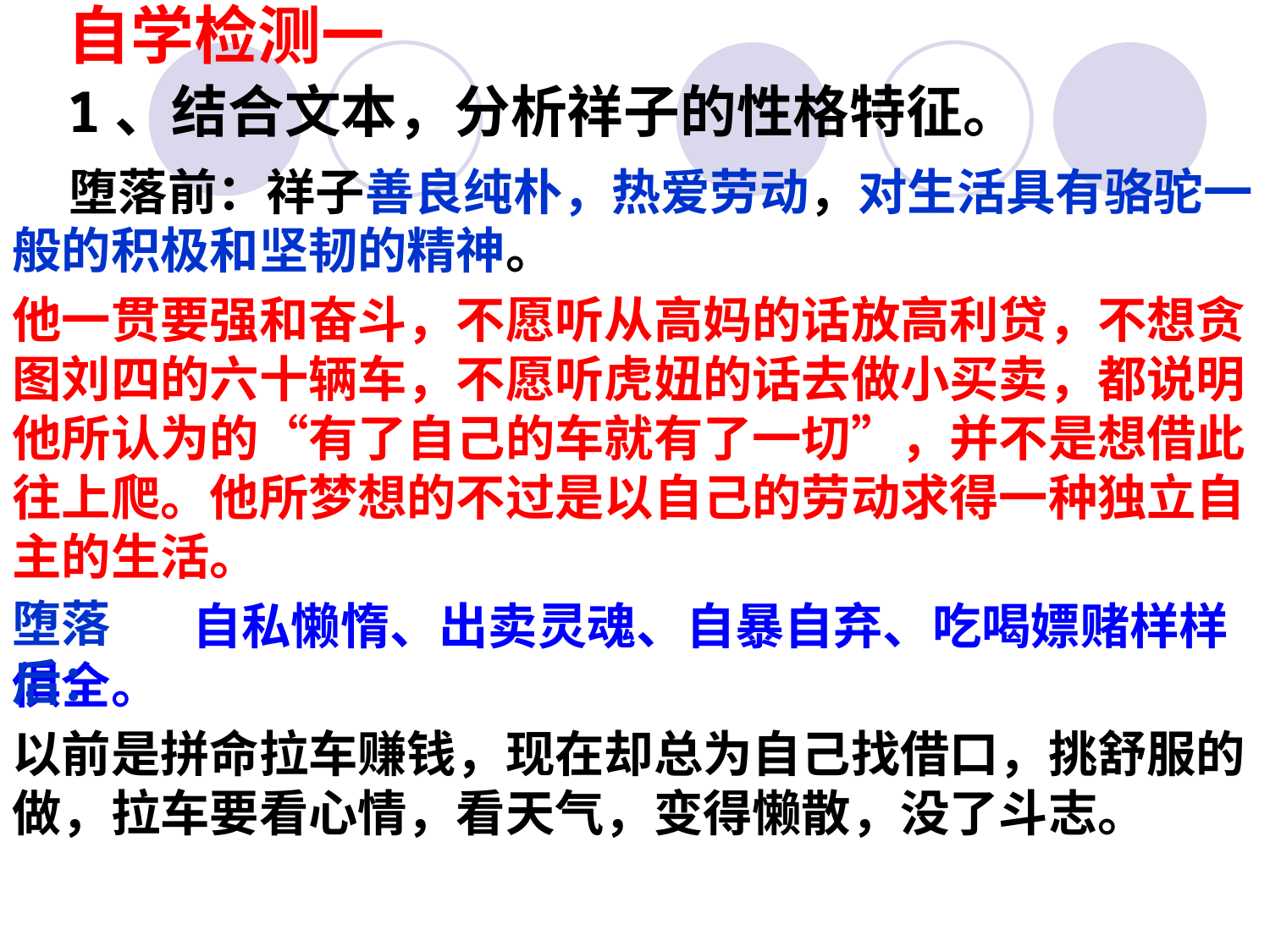

自学检测一
1、结合文本，分析祥子的性格特征。
    堕落前：祥子善良纯朴，热爱劳动，对生活具有骆驼一般的积极和坚韧的精神。
他一贯要强和奋斗，不愿听从高妈的话放高利贷，不想贪图刘四的六十辆车，不愿听虎妞的话去做小买卖，都说明他所认为的“有了自己的车就有了一切”，并不是想借此往上爬。他所梦想的不过是以自己的劳动求得一种独立自主的生活。
               自私懒惰、出卖灵魂、自暴自弃、吃喝嫖赌样样俱全。
以前是拼命拉车赚钱，现在却总为自己找借口，挑舒服的做，拉车要看心情，看天气，变得懒散，没了斗志。
堕落后：